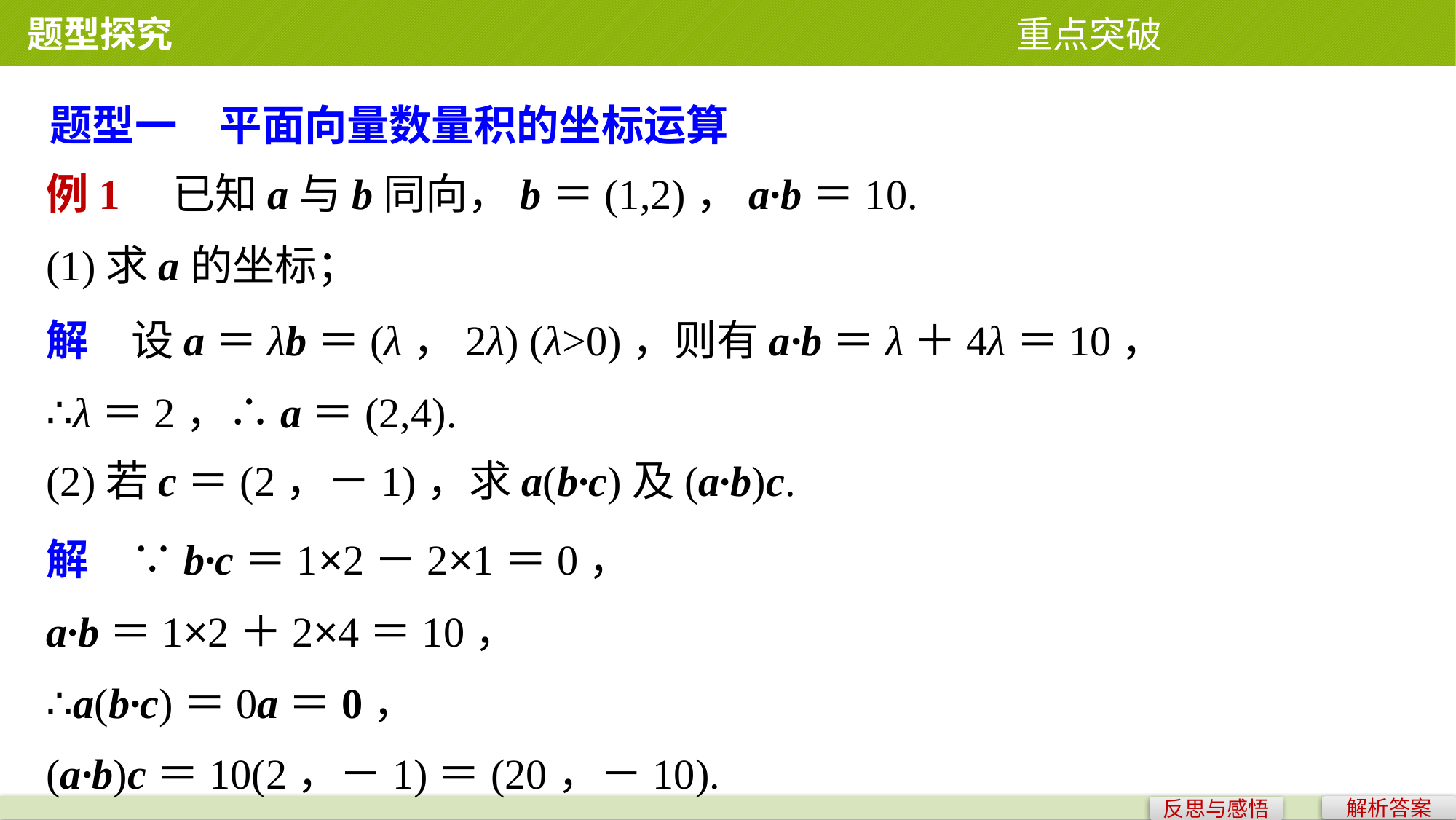

题型探究                                                                                                       重点突破
题型一　平面向量数量积的坐标运算
例1　已知a与b同向，b＝(1,2)，a·b＝10.
(1)求a的坐标；
解　设a＝λb＝(λ，2λ) (λ>0)，则有a·b＝λ＋4λ＝10，
∴λ＝2，∴a＝(2,4).
(2)若c＝(2，－1)，求a(b·c)及(a·b)c.
解　∵b·c＝1×2－2×1＝0，
a·b＝1×2＋2×4＝10，
∴a(b·c)＝0a＝0，
(a·b)c＝10(2，－1)＝(20，－10).
解析答案

反思与感悟